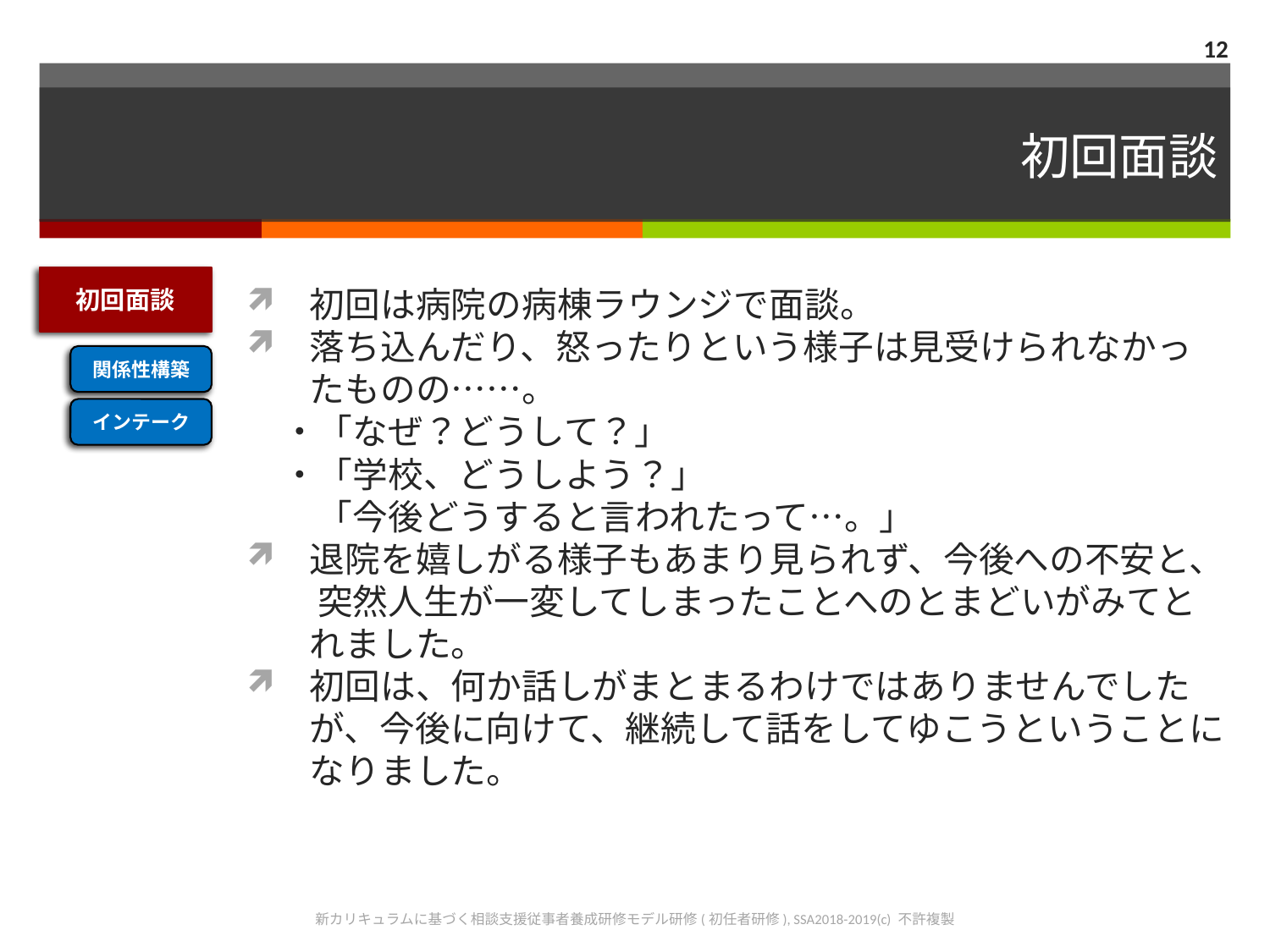

12
# 初回面談
初回面談
初回は病院の病棟ラウンジで面談。
落ち込んだり、怒ったりという様子は見受けられなかったものの……。
　・「なぜ？どうして？」
　・「学校、どうしよう？」
　　「今後どうすると言われたって…。」
退院を嬉しがる様子もあまり見られず、今後への不安と、
　　突然人生が一変してしまったことへのとまどいがみてとれました。
初回は、何か話しがまとまるわけではありませんでしたが、今後に向けて、継続して話をしてゆこうということになりました。
関係性構築
インテーク
新カリキュラムに基づく相談支援従事者養成研修モデル研修(初任者研修), SSA2018-2019(c) 不許複製